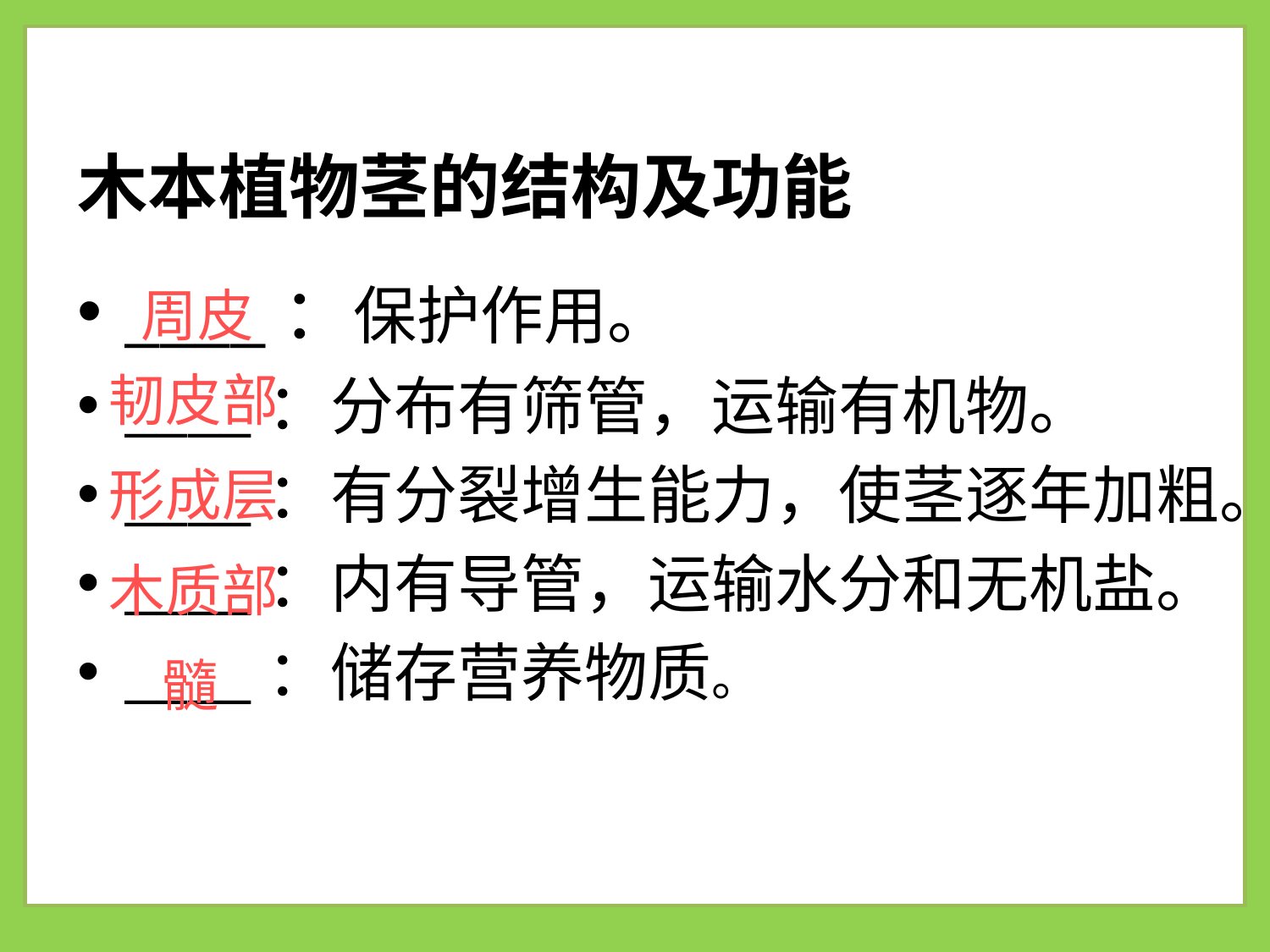

木本植物茎的结构及功能

____：保护作用。
____：分布有筛管，运输有机物。
____：有分裂增生能力，使茎逐年加粗。
____：内有导管，运输水分和无机盐。
____：储存营养物质。

周皮

韧皮部
形成层
木质部
髓